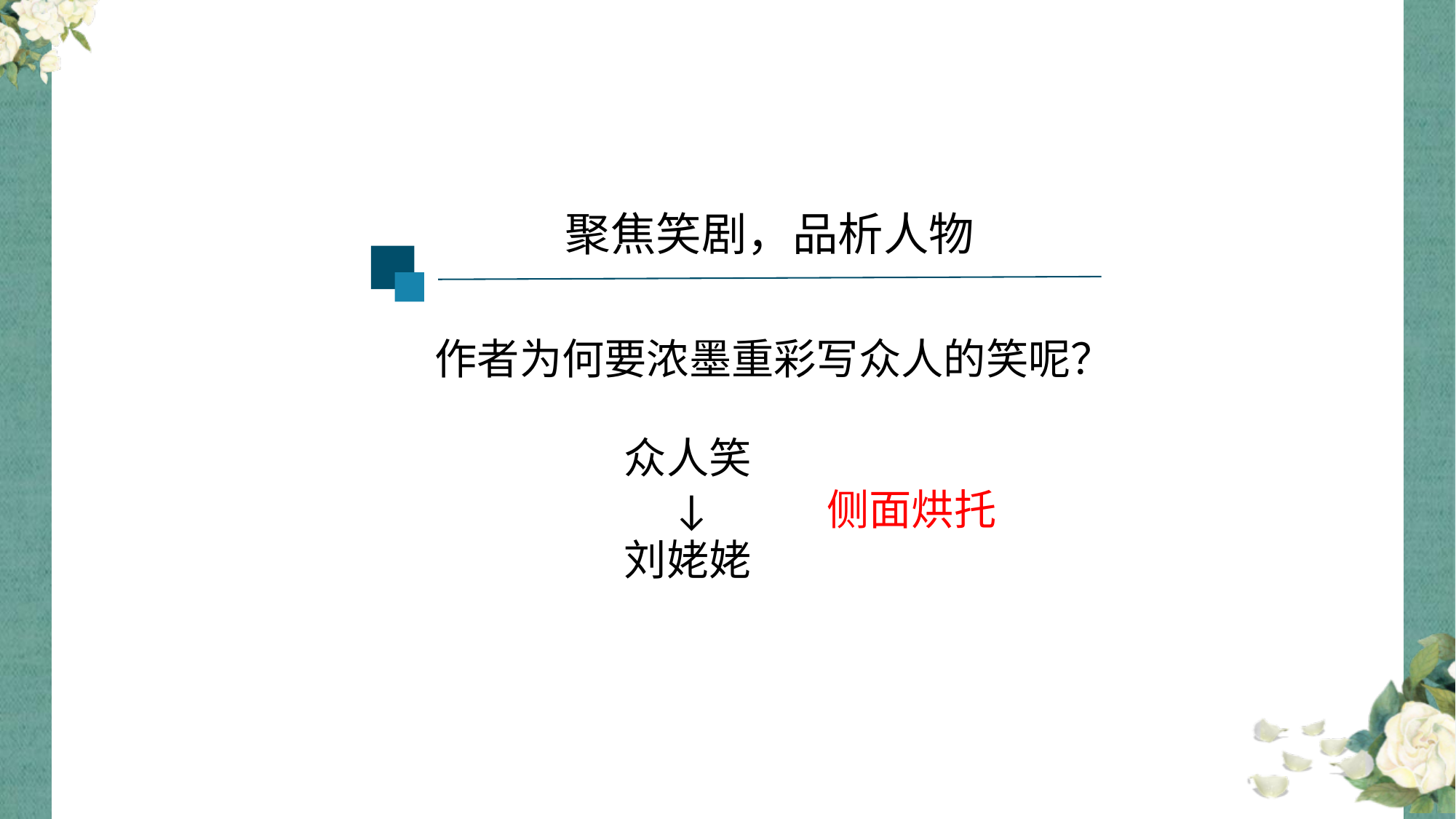

聚焦笑剧，品析人物

作者为何要浓墨重彩写众人的笑呢？
众人笑
     ↓
刘姥姥
侧面烘托